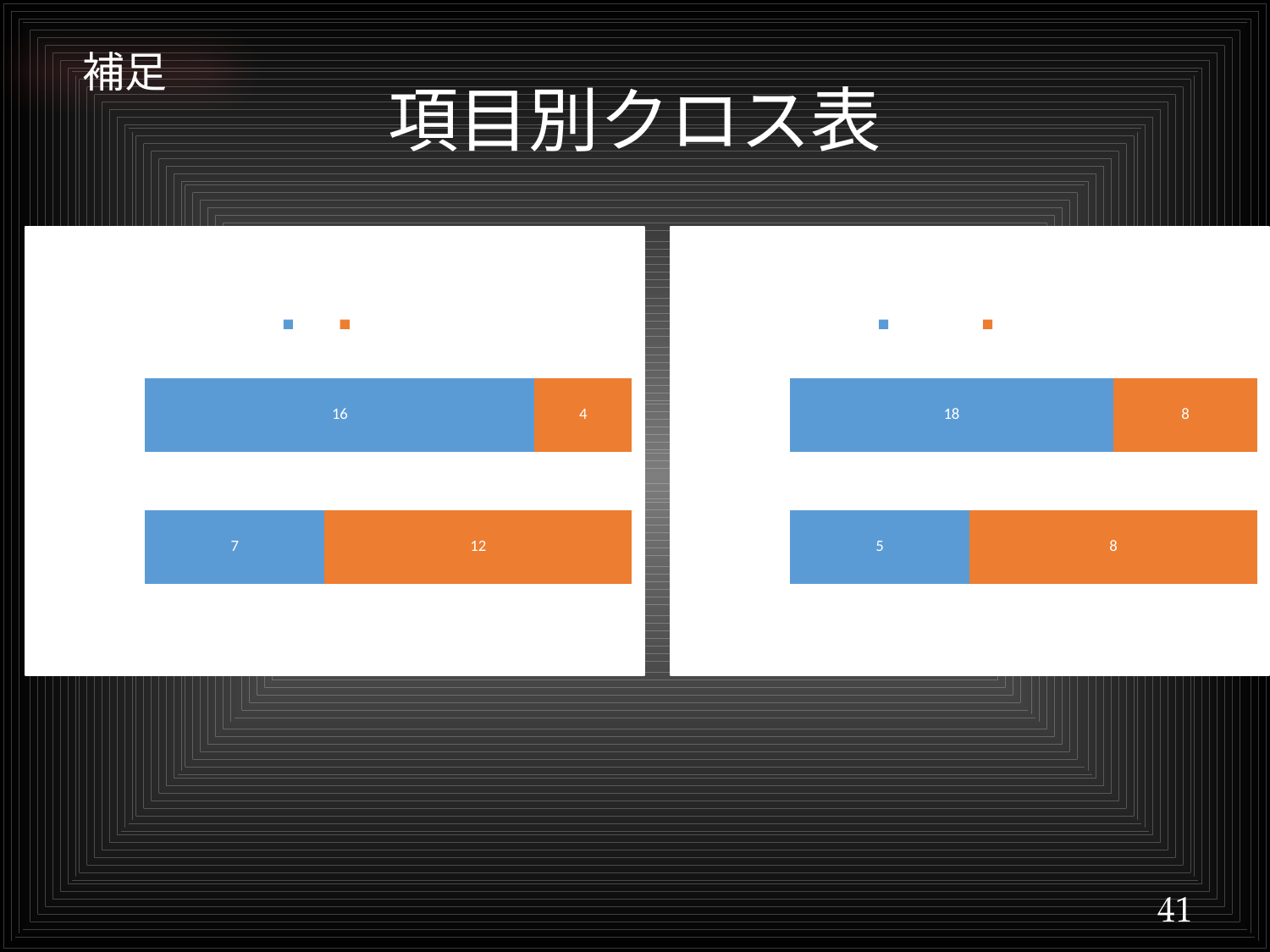

補足
# 項目別クロス表

### Chart: 知識2と防災訓練

| Category | ない | ある |
|---|---|---|
| 正解 | 7.0 | 12.0 |
| 不正解 | 16.0 | 4.0 |

### Chart: 知識4と家族

| Category | していない | している |
|---|---|---|
| 正解 | 5.0 | 8.0 |
| 不正解 | 18.0 | 8.0 |
41